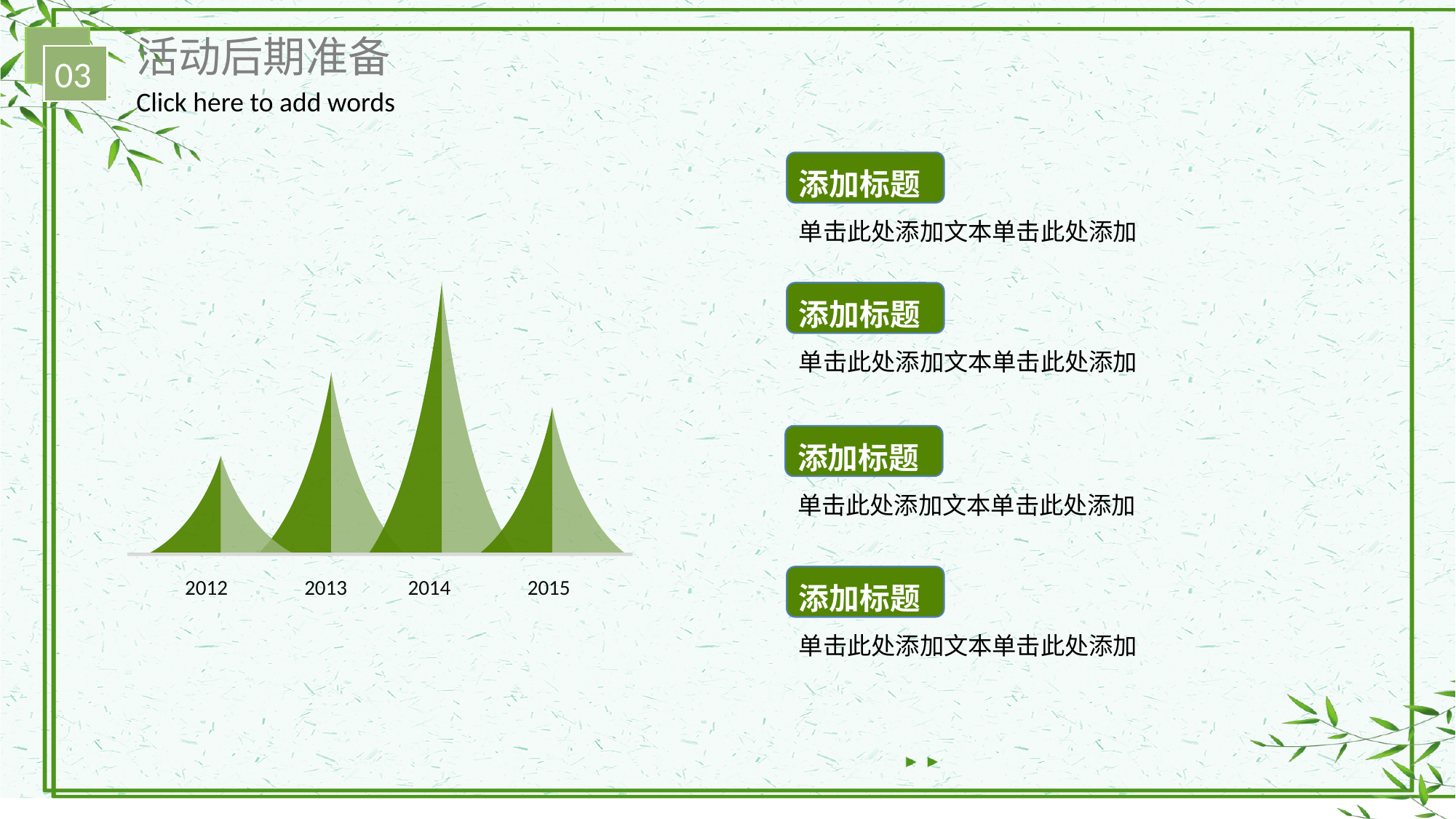

活动后期准备

03
Click here to add words
添加标题
单击此处添加文本单击此处添加

添加标题
单击此处添加文本单击此处添加

2012
2013
2014
2015

添加标题
单击此处添加文本单击此处添加

添加标题
单击此处添加文本单击此处添加